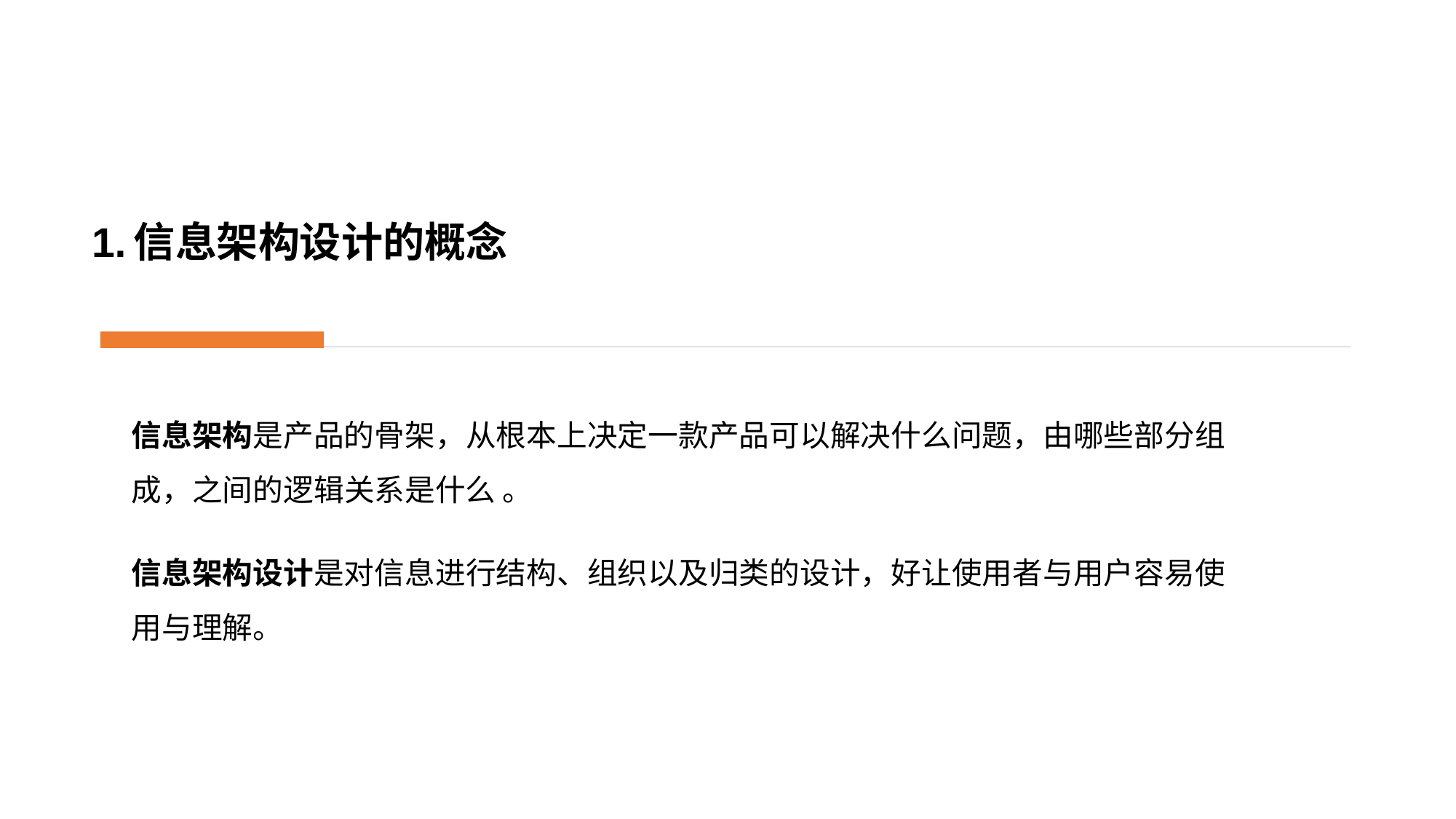

1.信息架构设计的概念

信息架构是产品的骨架，从根本上决定一款产品可以解决什么问题，由哪些部分组成，之间的逻辑关系是什么 。
信息架构设计是对信息进行结构、组织以及归类的设计，好让使用者与用户容易使用与理解。